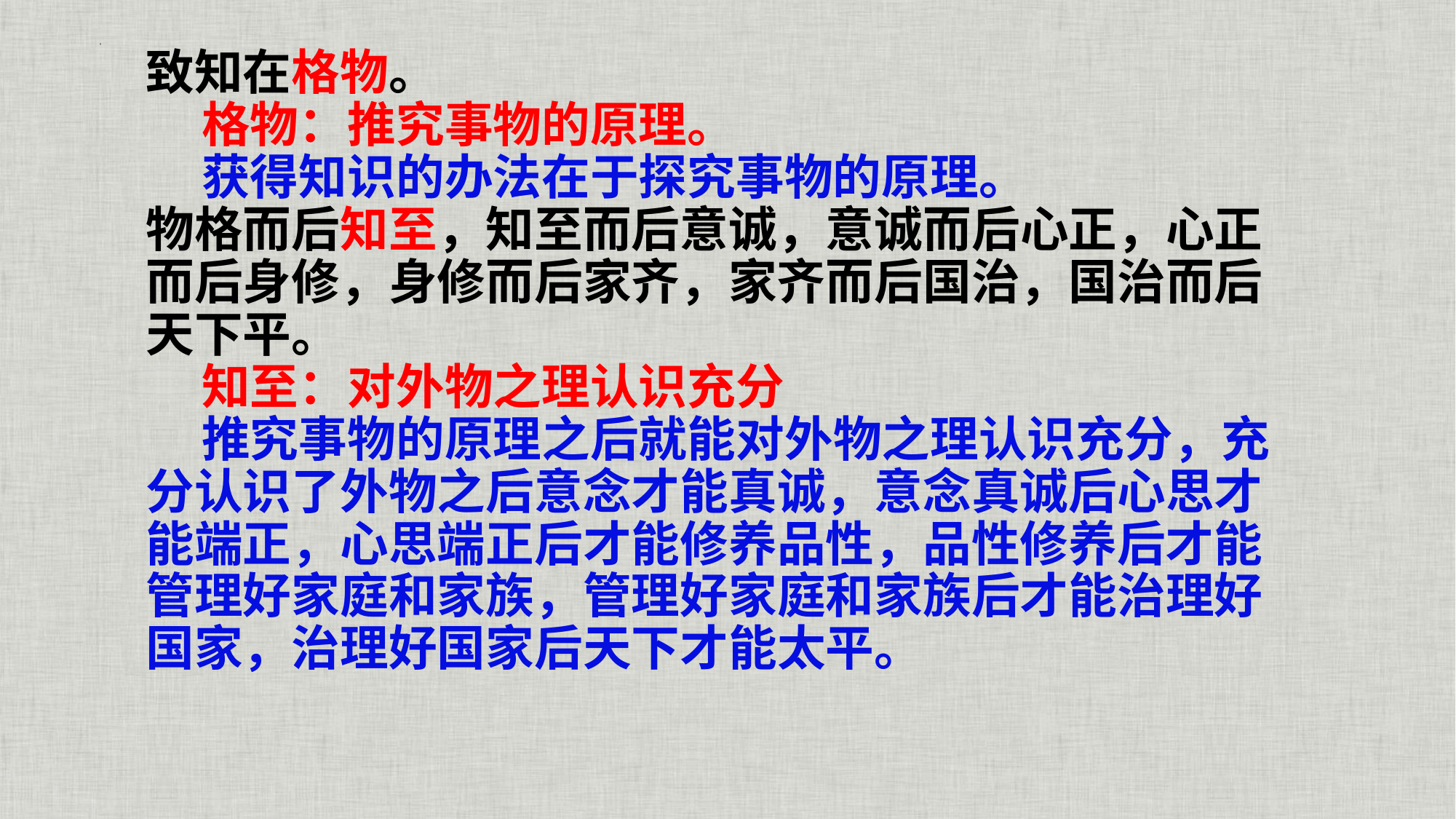

致知在格物。
    格物：推究事物的原理。
    获得知识的办法在于探究事物的原理。
物格而后知至，知至而后意诚，意诚而后心正，心正而后身修，身修而后家齐，家齐而后国治，国治而后天下平。
    知至：对外物之理认识充分
    推究事物的原理之后就能对外物之理认识充分，充分认识了外物之后意念才能真诚，意念真诚后心思才能端正，心思端正后才能修养品性，品性修养后才能管理好家庭和家族，管理好家庭和家族后才能治理好国家，治理好国家后天下才能太平。